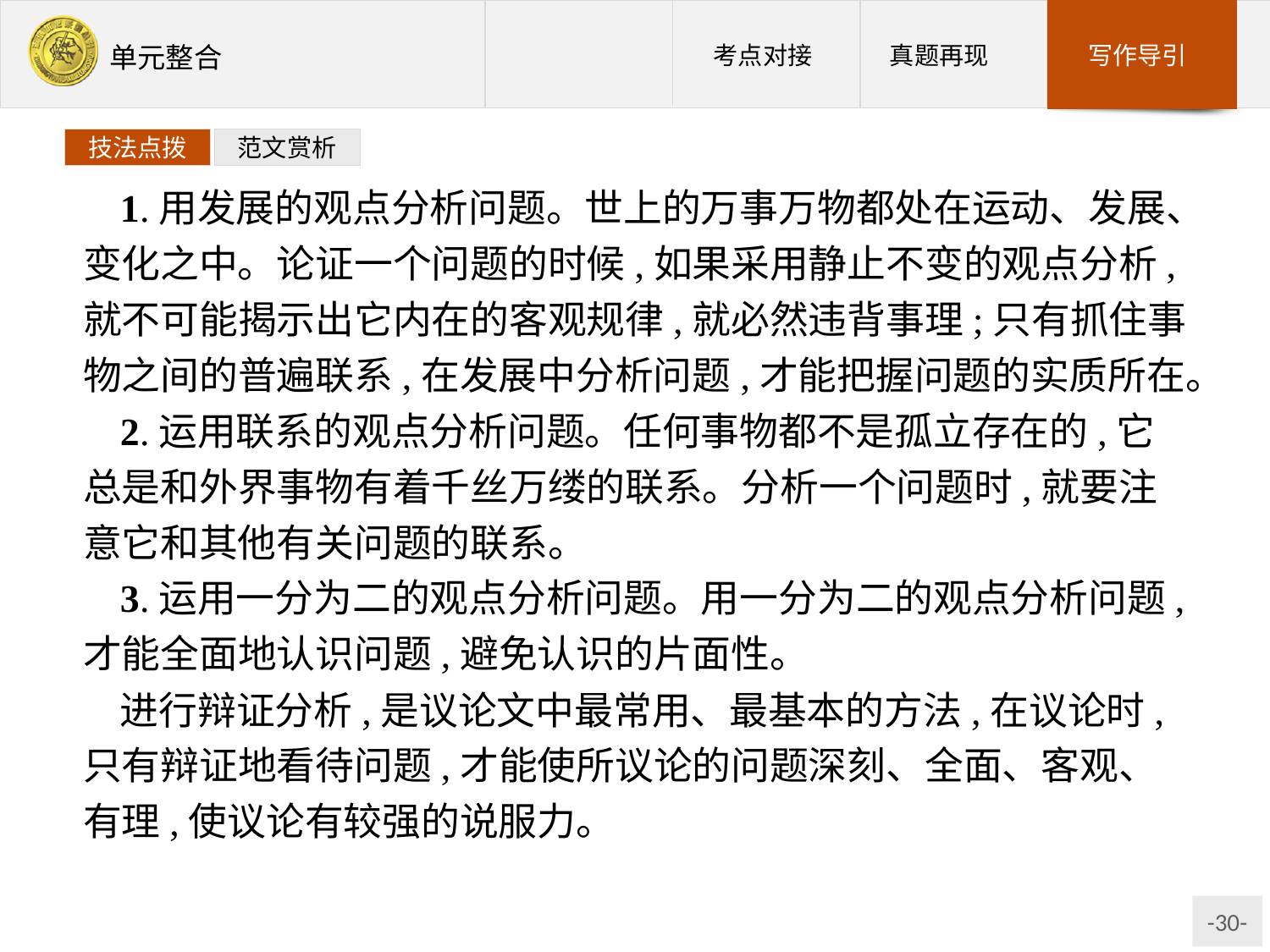

技法点拨
范文赏析
1.用发展的观点分析问题。世上的万事万物都处在运动、发展、变化之中。论证一个问题的时候,如果采用静止不变的观点分析,就不可能揭示出它内在的客观规律,就必然违背事理;只有抓住事物之间的普遍联系,在发展中分析问题,才能把握问题的实质所在。
2.运用联系的观点分析问题。任何事物都不是孤立存在的,它总是和外界事物有着千丝万缕的联系。分析一个问题时,就要注意它和其他有关问题的联系。
3.运用一分为二的观点分析问题。用一分为二的观点分析问题,才能全面地认识问题,避免认识的片面性。
进行辩证分析,是议论文中最常用、最基本的方法,在议论时,只有辩证地看待问题,才能使所议论的问题深刻、全面、客观、有理,使议论有较强的说服力。